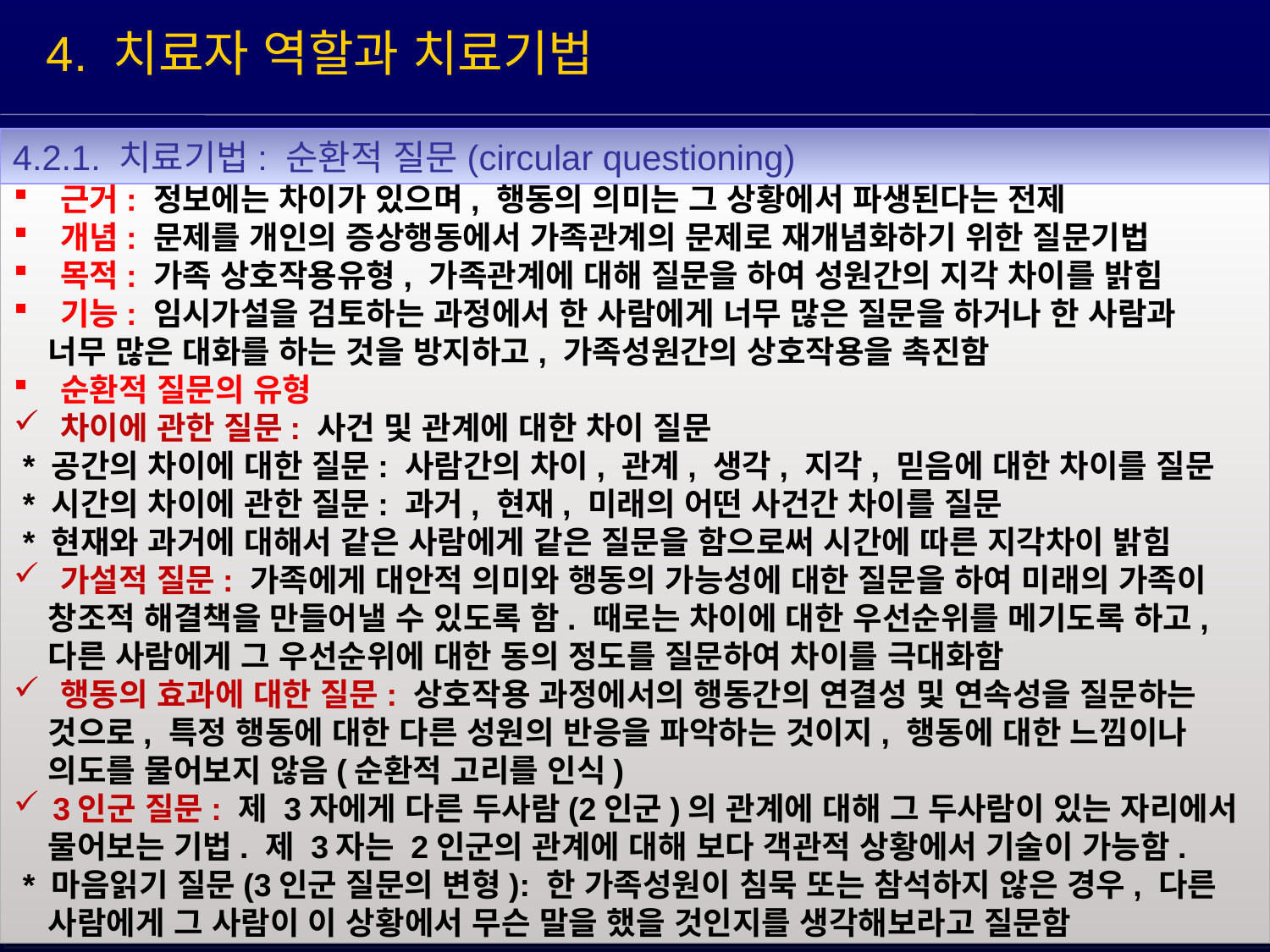

4. 치료자 역할과 치료기법

4.2.1. 치료기법: 순환적 질문(circular questioning)
 근거: 정보에는 차이가 있으며, 행동의 의미는 그 상황에서 파생된다는 전제
 개념: 문제를 개인의 증상행동에서 가족관계의 문제로 재개념화하기 위한 질문기법
 목적: 가족 상호작용유형, 가족관계에 대해 질문을 하여 성원간의 지각 차이를 밝힘
 기능: 임시가설을 검토하는 과정에서 한 사람에게 너무 많은 질문을 하거나 한 사람과
   너무 많은 대화를 하는 것을 방지하고, 가족성원간의 상호작용을 촉진함
 순환적 질문의 유형
 차이에 관한 질문: 사건 및 관계에 대한 차이 질문
 * 공간의 차이에 대한 질문: 사람간의 차이, 관계, 생각, 지각, 믿음에 대한 차이를 질문
 * 시간의 차이에 관한 질문: 과거, 현재, 미래의 어떤 사건간 차이를 질문
 * 현재와 과거에 대해서 같은 사람에게 같은 질문을 함으로써 시간에 따른 지각차이 밝힘
 가설적 질문: 가족에게 대안적 의미와 행동의 가능성에 대한 질문을 하여 미래의 가족이
   창조적 해결책을 만들어낼 수 있도록 함. 때로는 차이에 대한 우선순위를 메기도록 하고,
   다른 사람에게 그 우선순위에 대한 동의 정도를 질문하여 차이를 극대화함
 행동의 효과에 대한 질문: 상호작용 과정에서의 행동간의 연결성 및 연속성을 질문하는
   것으로, 특정 행동에 대한 다른 성원의 반응을 파악하는 것이지, 행동에 대한 느낌이나
   의도를 물어보지 않음(순환적 고리를 인식)
 3인군 질문: 제 3자에게 다른 두사람(2인군)의 관계에 대해 그 두사람이 있는 자리에서
   물어보는 기법. 제 3자는 2인군의 관계에 대해 보다 객관적 상황에서 기술이 가능함.
 * 마음읽기 질문(3인군 질문의 변형): 한 가족성원이 침묵 또는 참석하지 않은 경우, 다른
   사람에게 그 사람이 이 상황에서 무슨 말을 했을 것인지를 생각해보라고 질문함